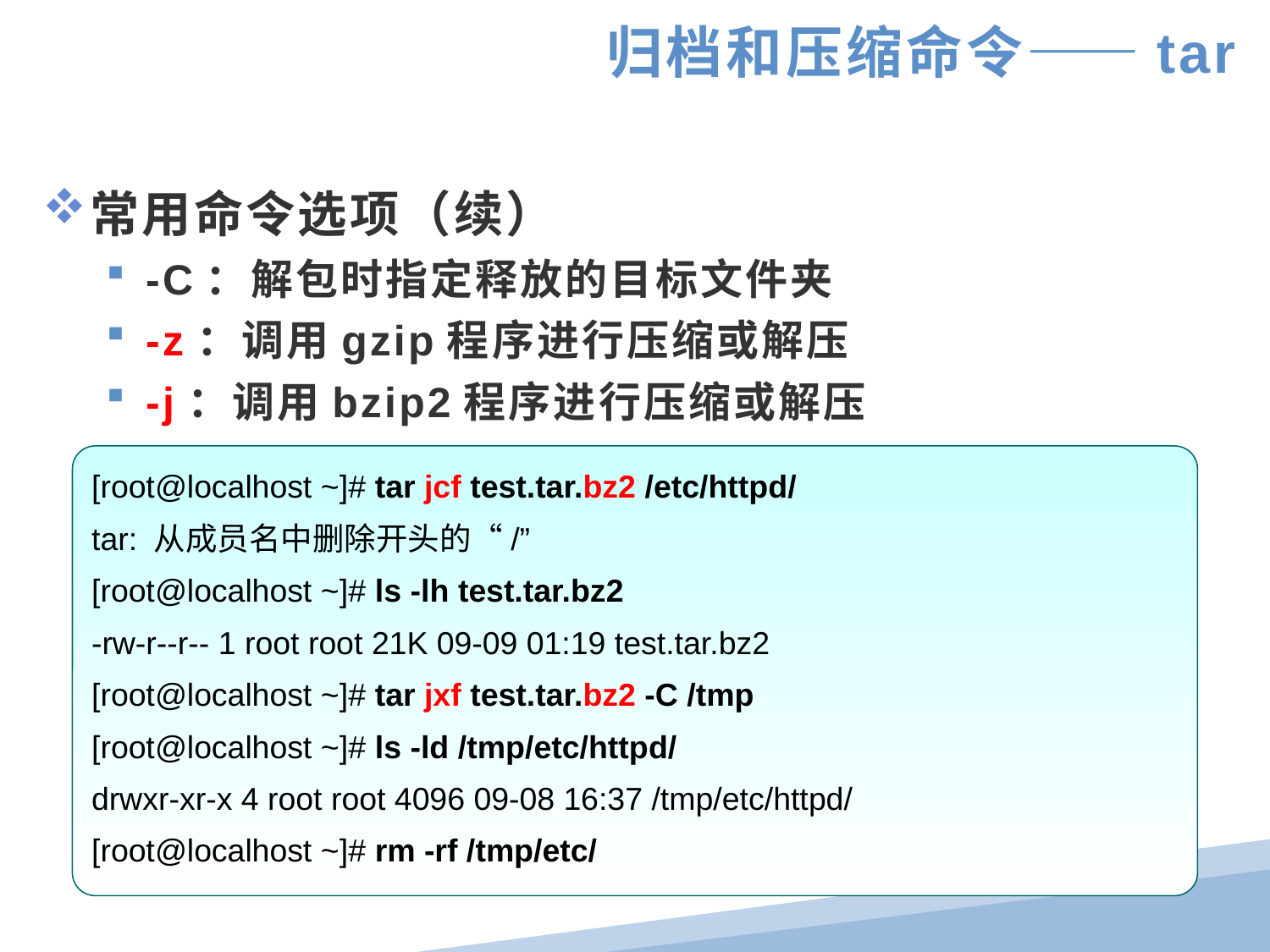

归档和压缩命令——tar
常用命令选项（续）
-C：解包时指定释放的目标文件夹
-z：调用gzip程序进行压缩或解压
-j：调用bzip2程序进行压缩或解压
[root@localhost ~]# tar jcf test.tar.bz2 /etc/httpd/
tar: 从成员名中删除开头的“/”
[root@localhost ~]# ls -lh test.tar.bz2
-rw-r--r-- 1 root root 21K 09-09 01:19 test.tar.bz2
[root@localhost ~]# tar jxf test.tar.bz2 -C /tmp
[root@localhost ~]# ls -ld /tmp/etc/httpd/
drwxr-xr-x 4 root root 4096 09-08 16:37 /tmp/etc/httpd/
[root@localhost ~]# rm -rf /tmp/etc/